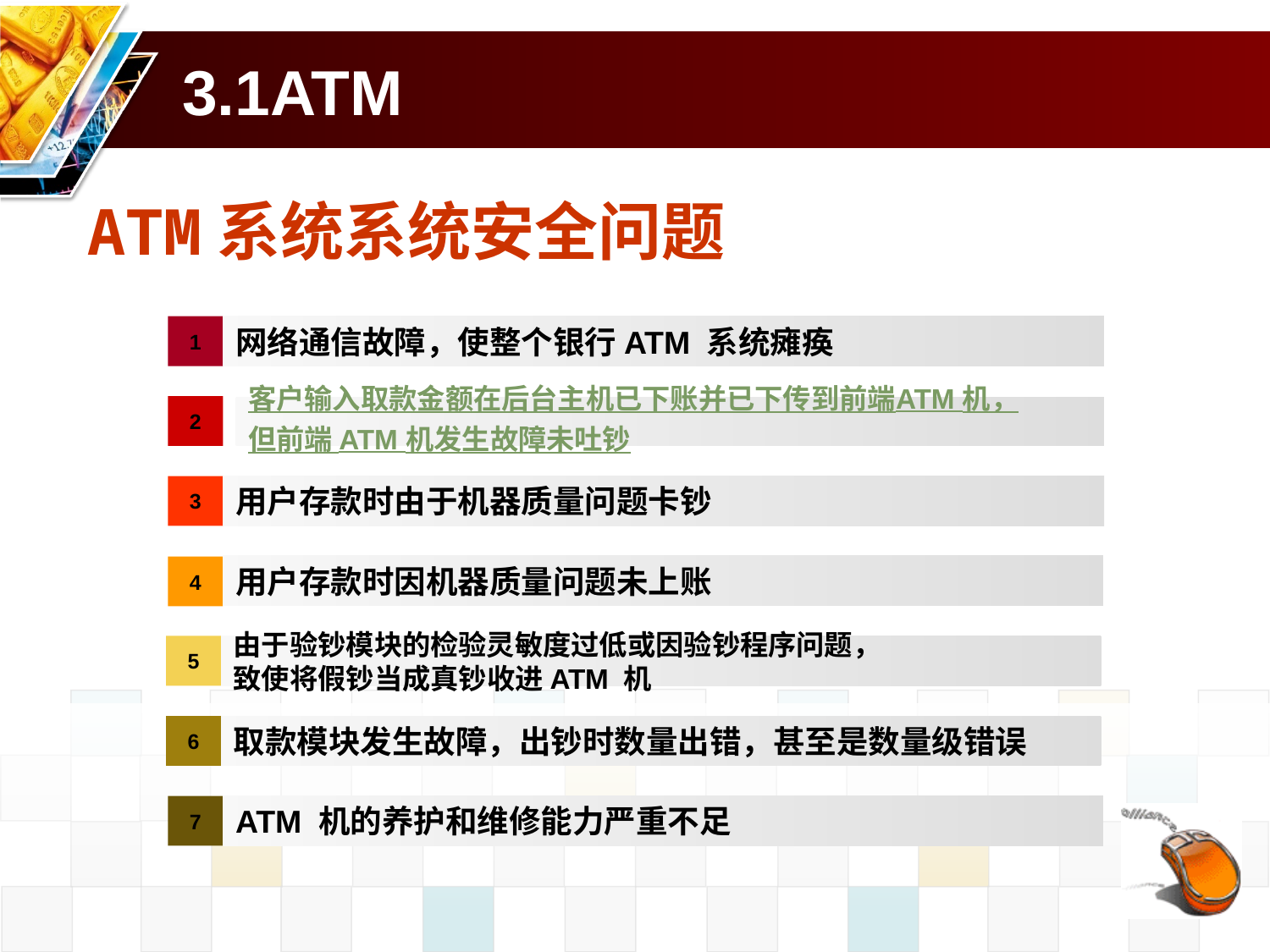

# 3.1ATM
ATM系统系统安全问题
1
网络通信故障，使整个银行ATM 系统瘫痪
2
客户输入取款金额在后台主机已下账并已下传到前端ATM 机，
但前端 ATM 机发生故障未吐钞
3
用户存款时由于机器质量问题卡钞
4
用户存款时因机器质量问题未上账
5
由于验钞模块的检验灵敏度过低或因验钞程序问题，
致使将假钞当成真钞收进ATM 机
6
取款模块发生故障，出钞时数量出错，甚至是数量级错误
7
ATM 机的养护和维修能力严重不足